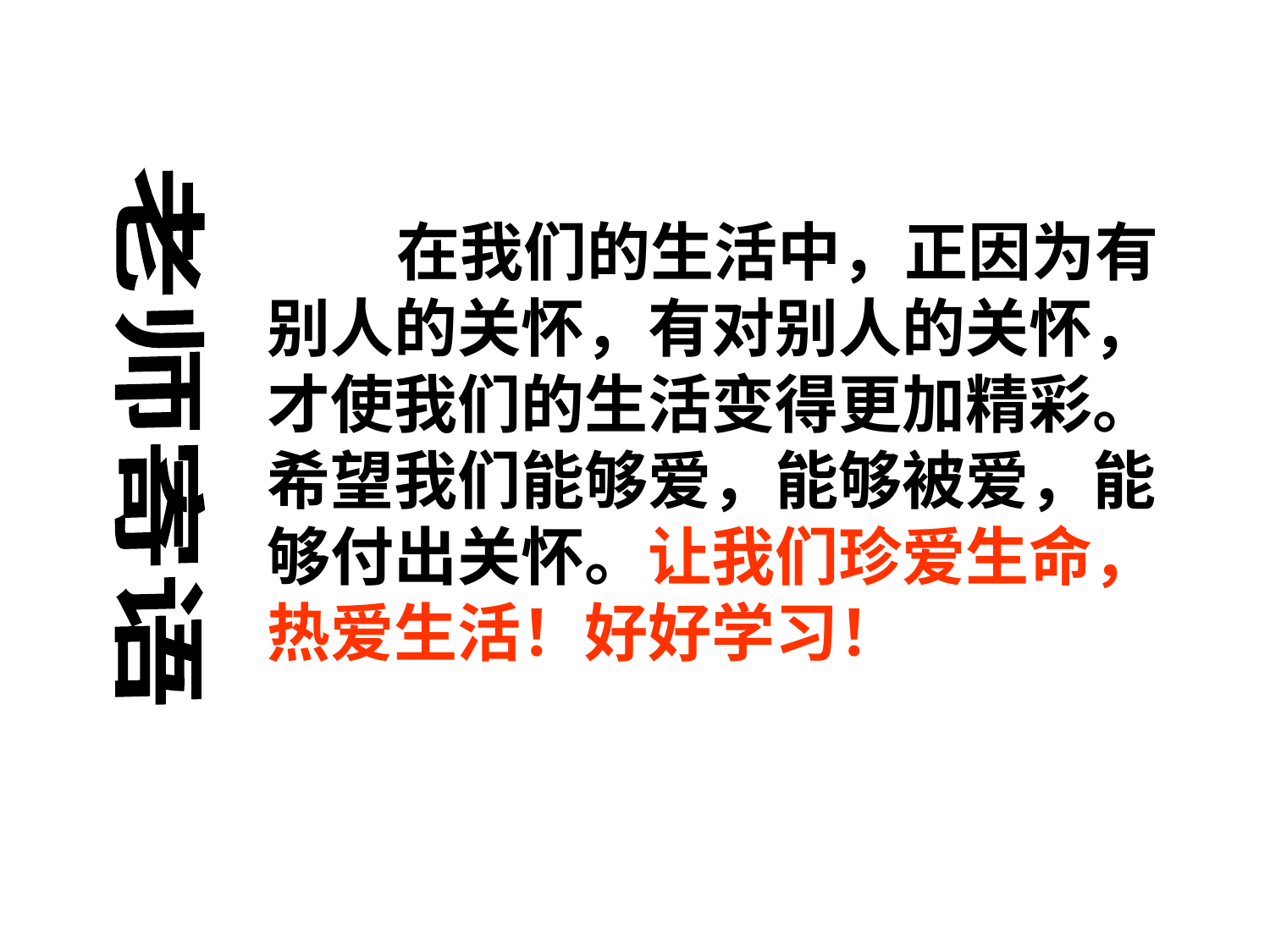

在我们的生活中，正因为有别人的关怀，有对别人的关怀，才使我们的生活变得更加精彩。希望我们能够爱，能够被爱，能够付出关怀。让我们珍爱生命，热爱生活！好好学习！
老师寄语